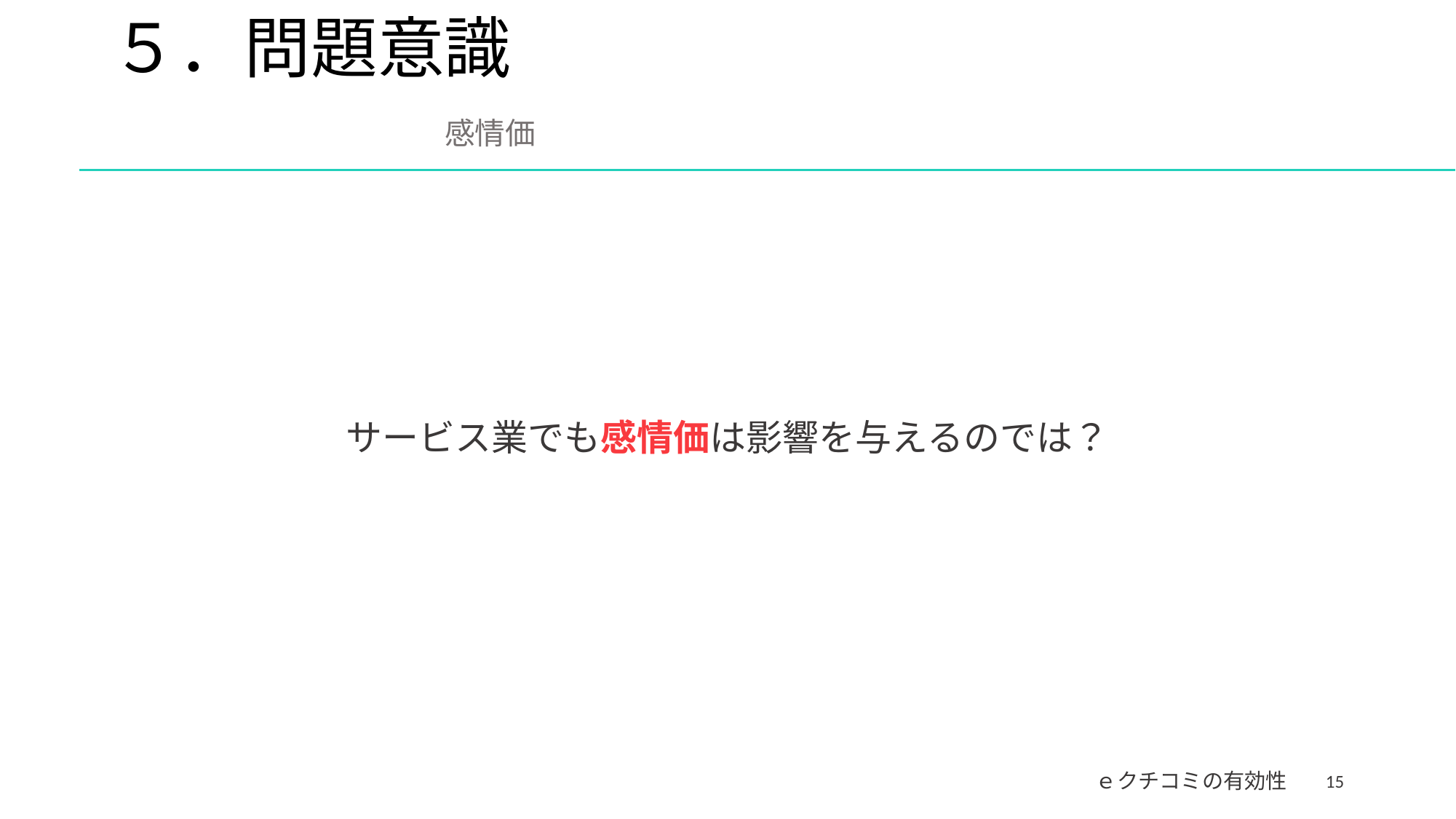

# ５．問題意識　　　　　　　　　　　　　　　　　感情価
サービス業でも感情価は影響を与えるのでは？
15
ｅクチコミの有効性